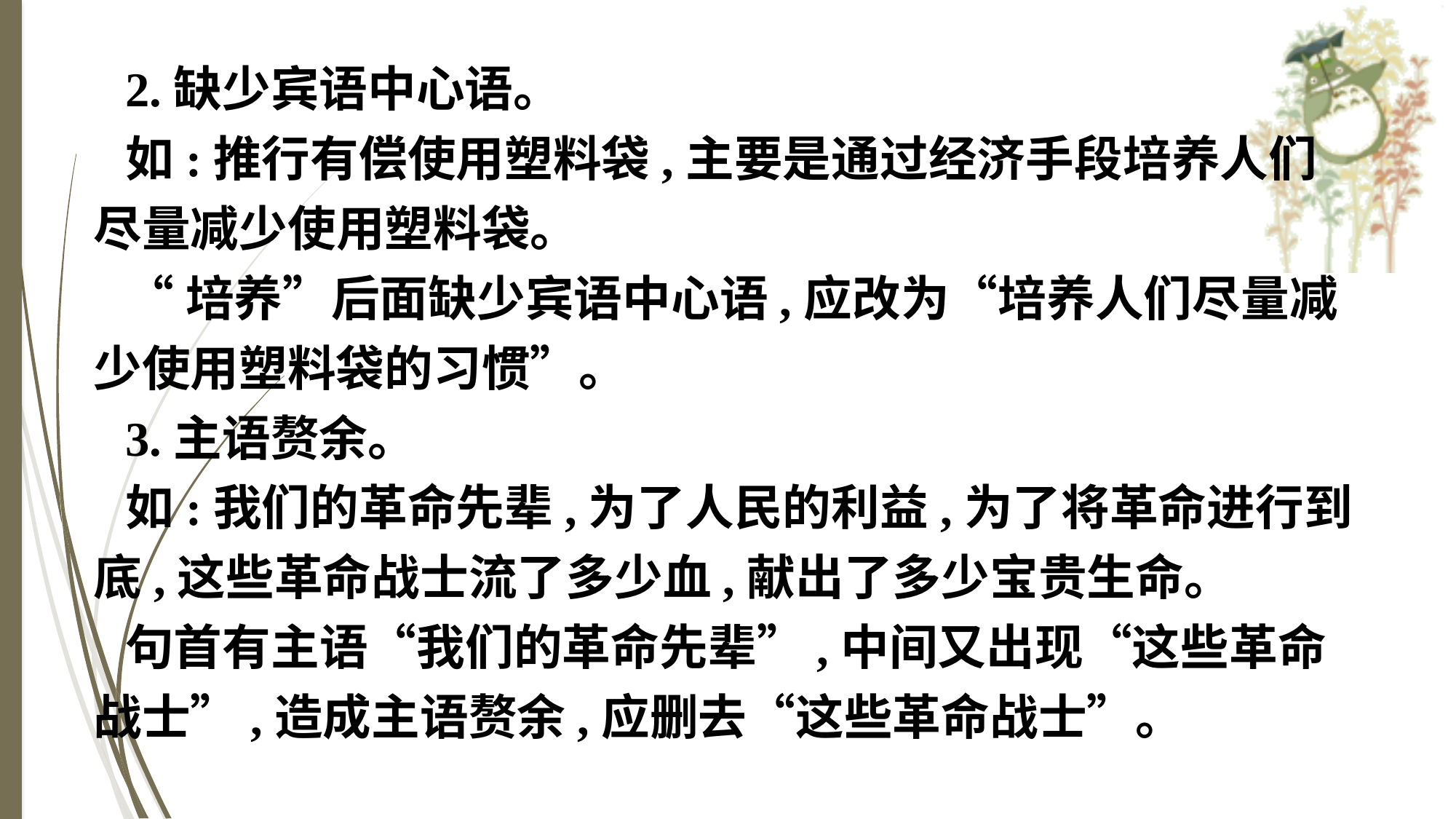

2.缺少宾语中心语。
如:推行有偿使用塑料袋,主要是通过经济手段培养人们尽量减少使用塑料袋。
“培养”后面缺少宾语中心语,应改为“培养人们尽量减少使用塑料袋的习惯”。
3.主语赘余。
如:我们的革命先辈,为了人民的利益,为了将革命进行到底,这些革命战士流了多少血,献出了多少宝贵生命。
句首有主语“我们的革命先辈”,中间又出现“这些革命战士”,造成主语赘余,应删去“这些革命战士”。